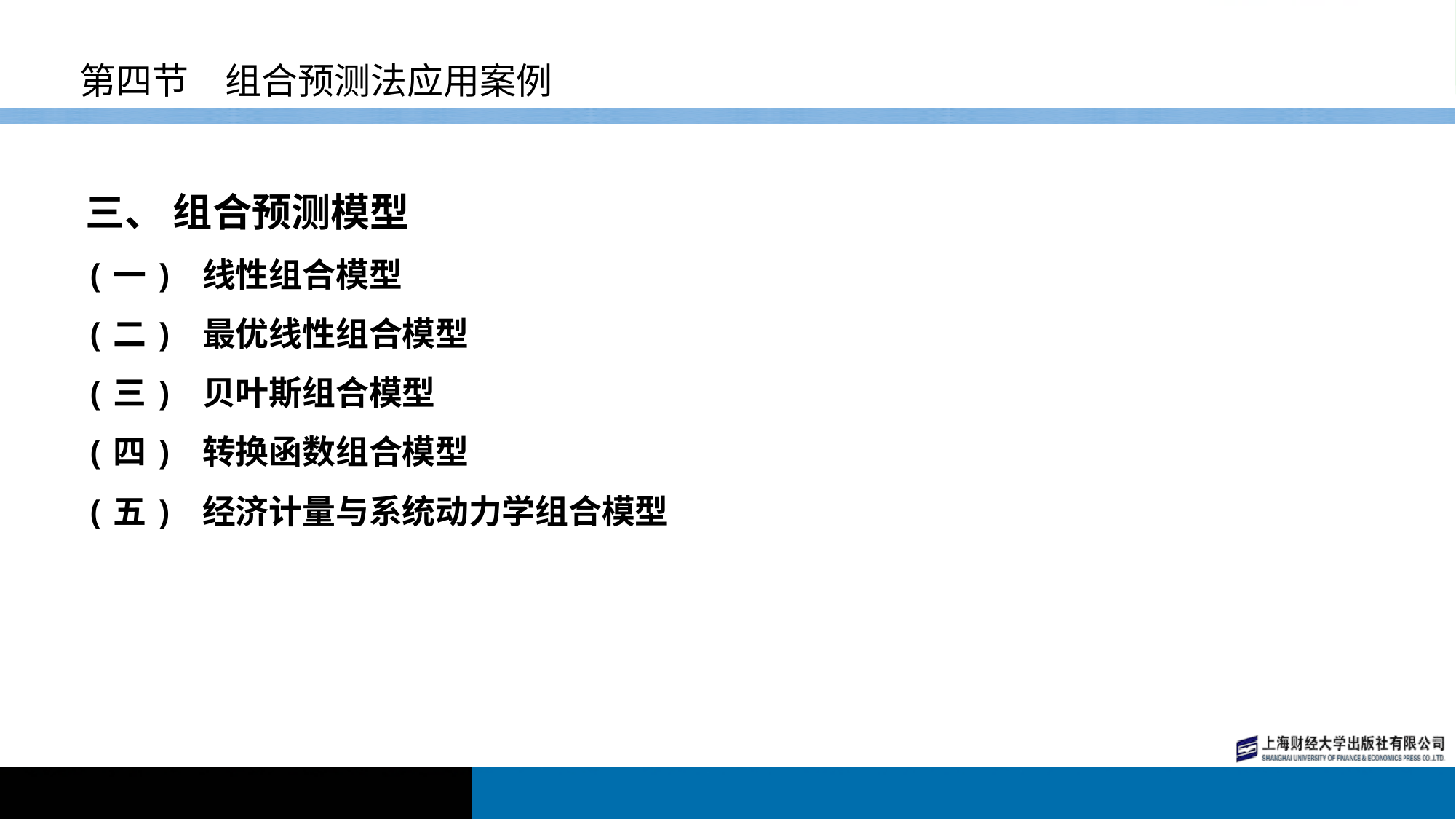

# 第四节　组合预测法应用案例
三、 组合预测模型
(一) 线性组合模型
(二) 最优线性组合模型
(三) 贝叶斯组合模型
(四) 转换函数组合模型
(五) 经济计量与系统动力学组合模型
17